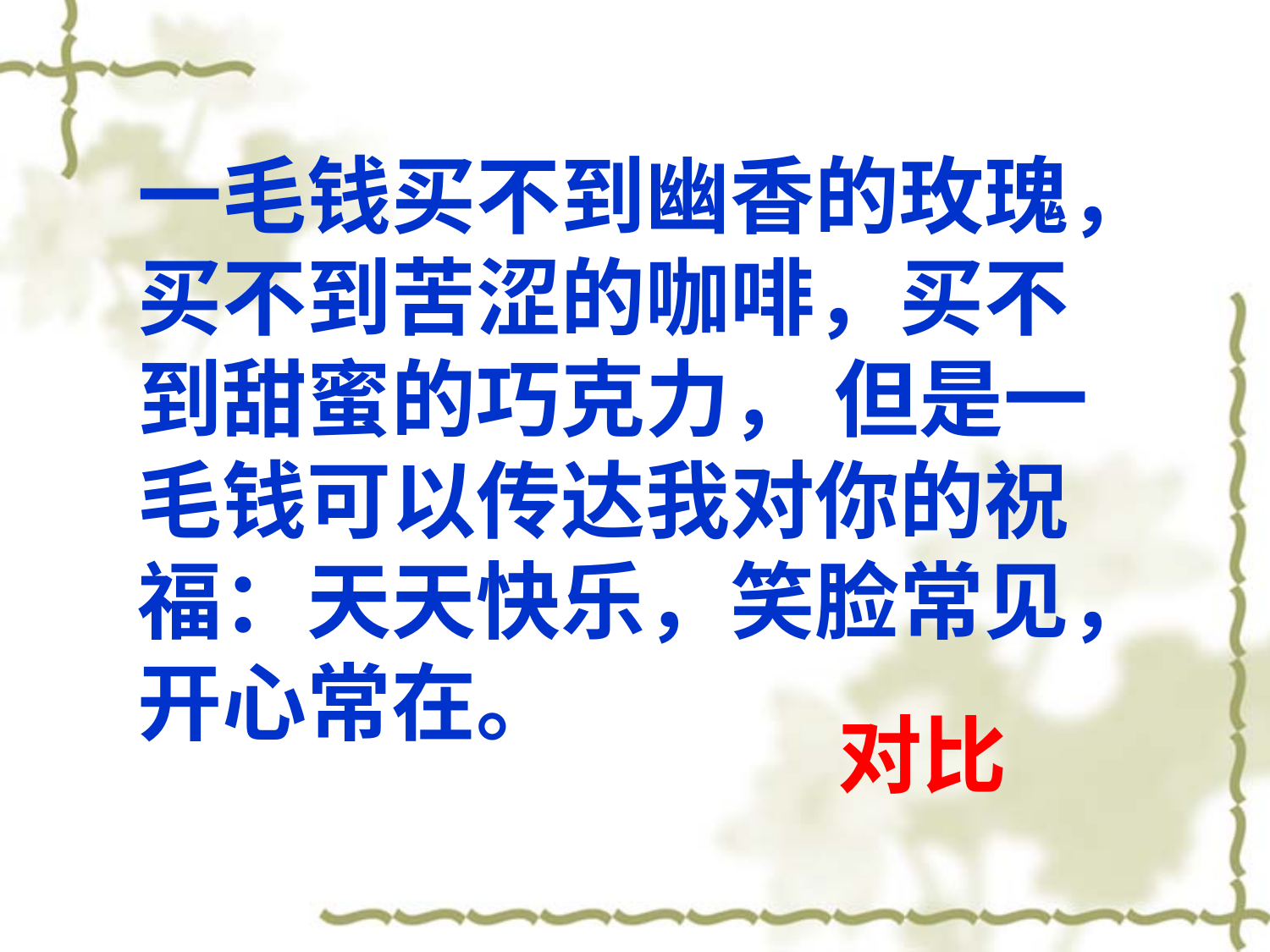

一毛钱买不到幽香的玫瑰，买不到苦涩的咖啡，买不到甜蜜的巧克力， 但是一毛钱可以传达我对你的祝福：天天快乐，笑脸常见，开心常在。
对比
69